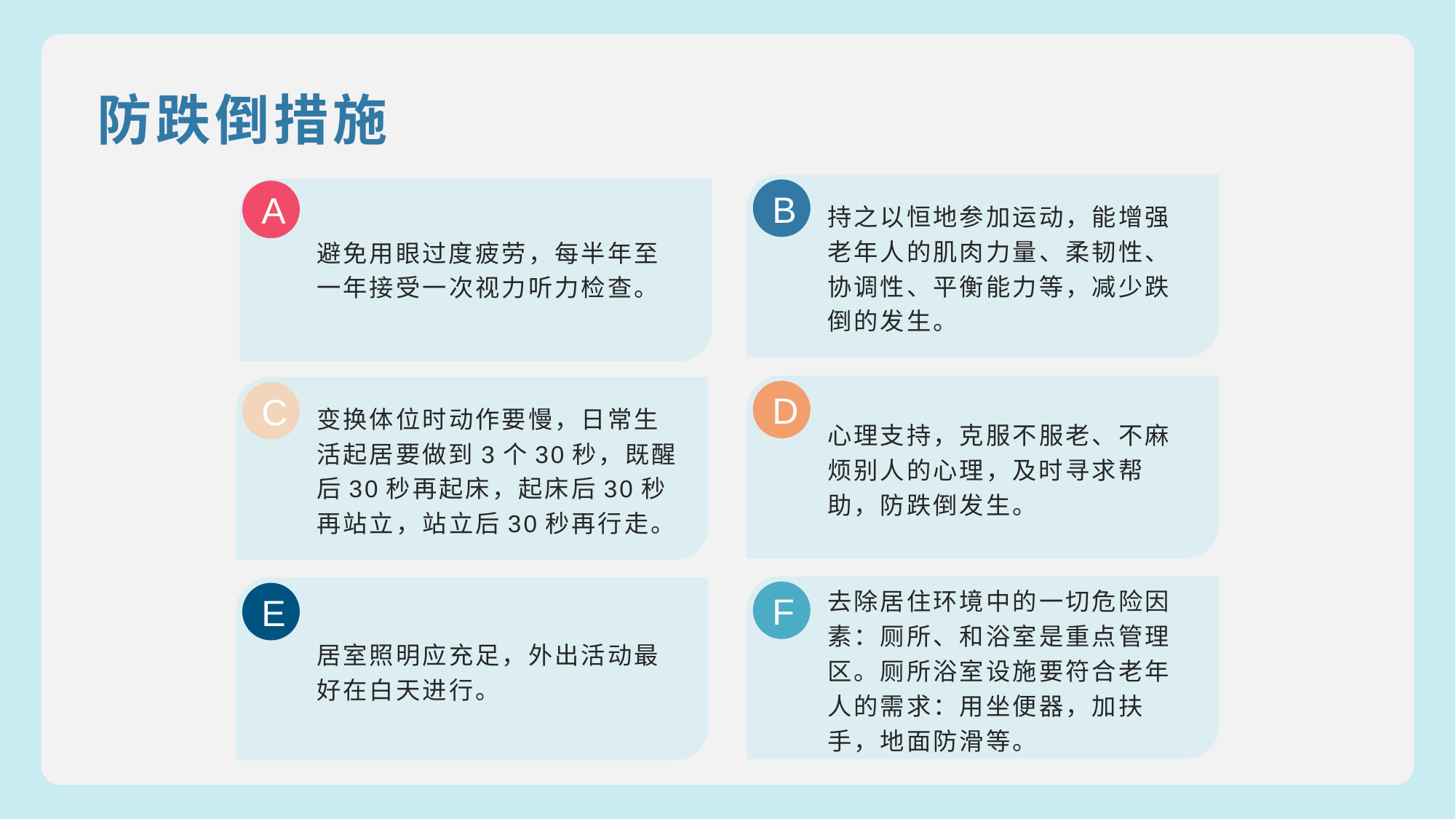

防跌倒措施

B
A
持之以恒地参加运动，能增强老年人的肌肉力量、柔韧性、协调性、平衡能力等，减少跌倒的发生。
避免用眼过度疲劳，每半年至一年接受一次视力听力检查。

D
C
心理支持，克服不服老、不麻烦别人的心理，及时寻求帮助，防跌倒发生。
变换体位时动作要慢，日常生活起居要做到3个30秒，既醒后30秒再起床，起床后30秒再站立，站立后30秒再行走。

F
E
去除居住环境中的一切危险因素：厕所、和浴室是重点管理区。厕所浴室设施要符合老年人的需求：用坐便器，加扶手，地面防滑等。
居室照明应充足，外出活动最好在白天进行。